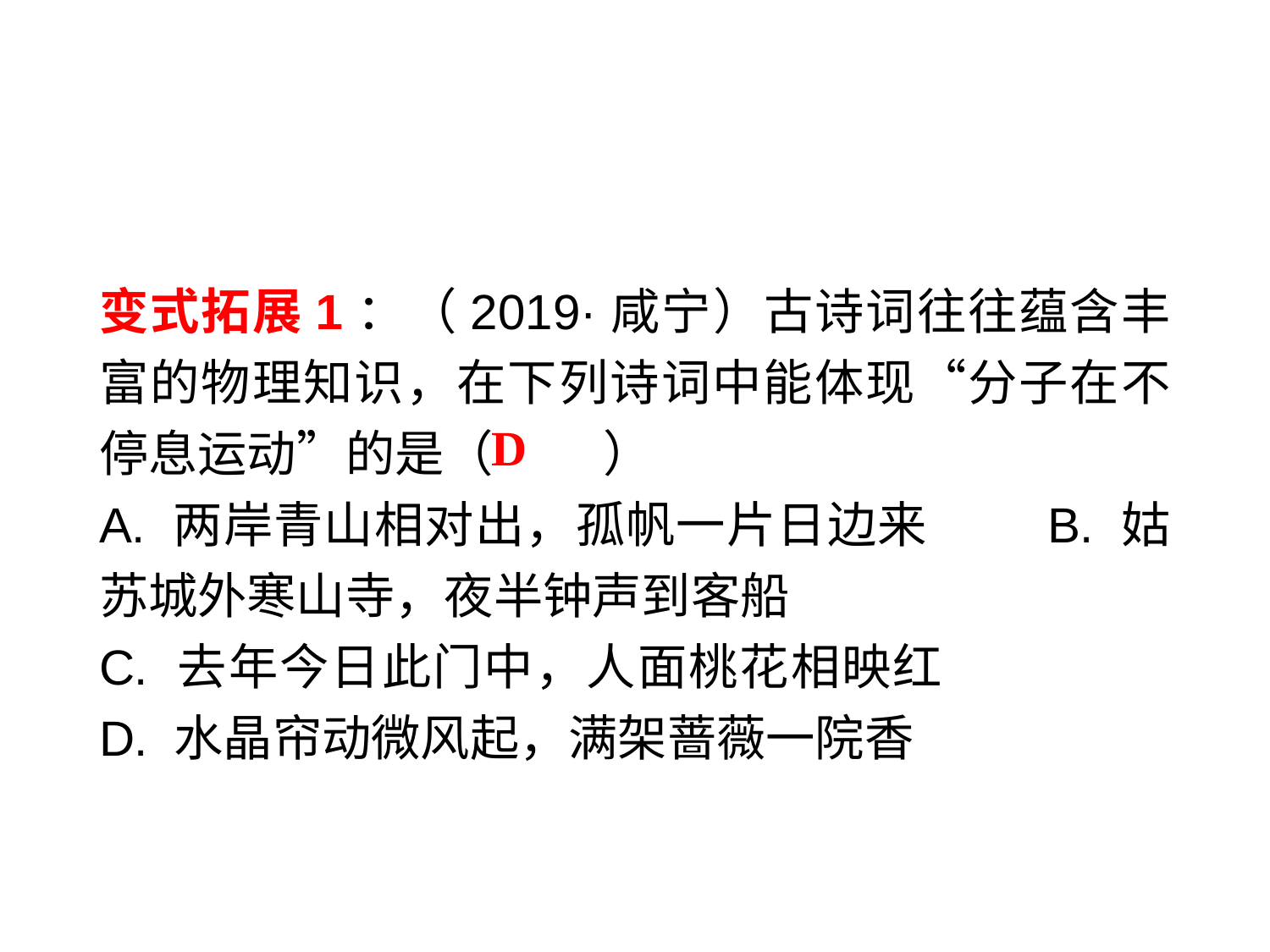

变式拓展1：（2019·咸宁）古诗词往往蕴含丰富的物理知识，在下列诗词中能体现“分子在不停息运动”的是（　　 ）
A. 两岸青山相对出，孤帆一片日边来      	  B. 姑苏城外寒山寺，夜半钟声到客船
C. 去年今日此门中，人面桃花相映红       	  D. 水晶帘动微风起，满架蔷薇一院香
D